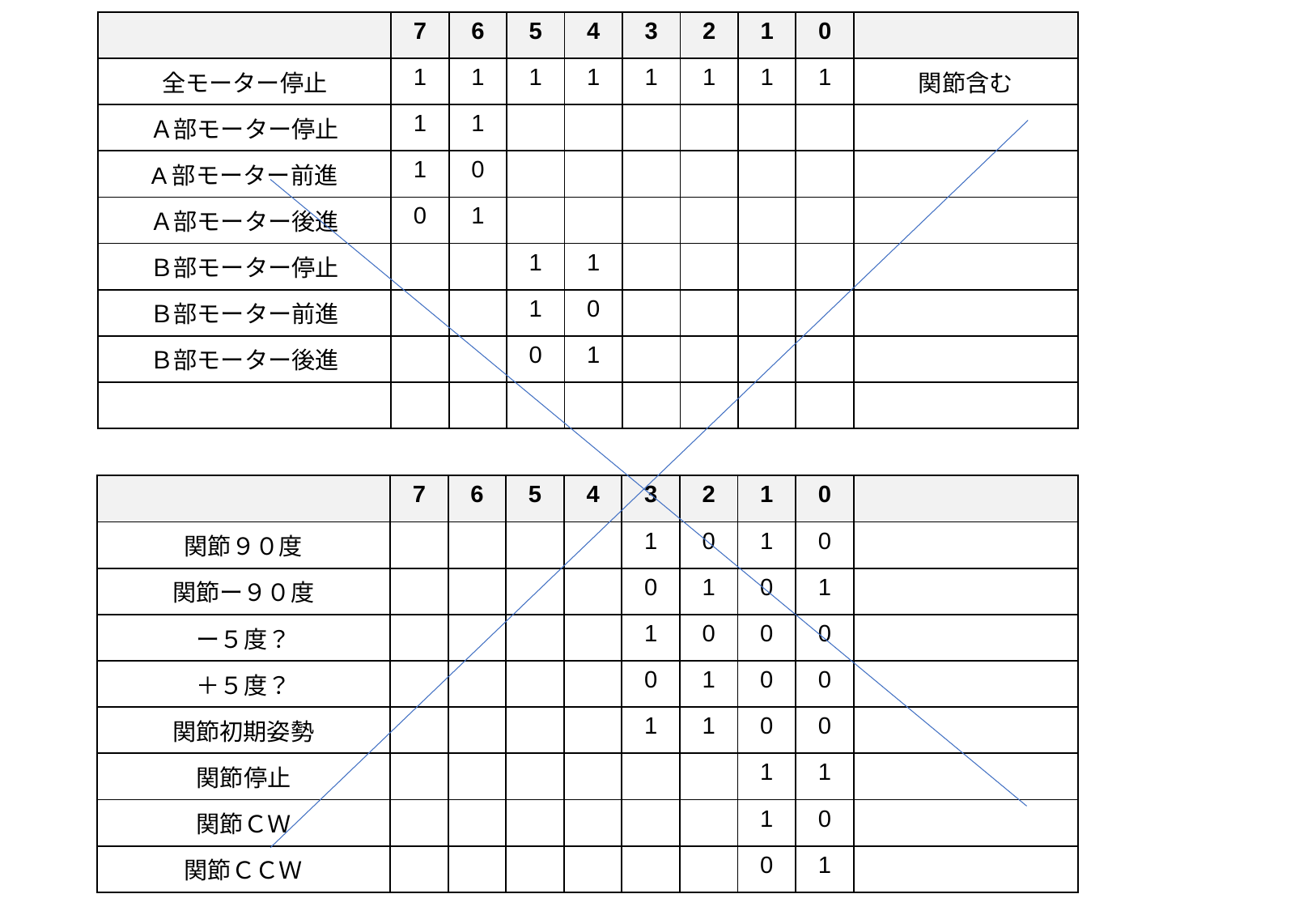

|  | 7 | 6 | 5 | 4 | 3 | 2 | 1 | 0 |  |
| --- | --- | --- | --- | --- | --- | --- | --- | --- | --- |
| 全モーター停止 | 1 | 1 | 1 | 1 | 1 | 1 | 1 | 1 | 関節含む |
| Ａ部モーター停止 | 1 | 1 |  |  |  |  |  |  |  |
| A部モーター前進 | 1 | 0 |  |  |  |  |  |  |  |
| Ａ部モーター後進 | 0 | 1 |  |  |  |  |  |  |  |
| Ｂ部モーター停止 |  |  | 1 | 1 |  |  |  |  |  |
| Ｂ部モーター前進 |  |  | 1 | 0 |  |  |  |  |  |
| Ｂ部モーター後進 |  |  | 0 | 1 |  |  |  |  |  |
|  |  |  |  |  |  |  |  |  |  |
|  | 7 | 6 | 5 | 4 | 3 | 2 | 1 | 0 |  |
| --- | --- | --- | --- | --- | --- | --- | --- | --- | --- |
| 関節９０度 |  |  |  |  | 1 | 0 | 1 | 0 |  |
| 関節ー９０度 |  |  |  |  | 0 | 1 | 0 | 1 |  |
| ー５度？ |  |  |  |  | 1 | 0 | 0 | 0 |  |
| ＋５度？ |  |  |  |  | 0 | 1 | 0 | 0 |  |
| 関節初期姿勢 |  |  |  |  | 1 | 1 | 0 | 0 |  |
| 関節停止 |  |  |  |  |  |  | 1 | 1 |  |
| 関節ＣＷ |  |  |  |  |  |  | 1 | 0 |  |
| 関節ＣＣＷ |  |  |  |  |  |  | 0 | 1 |  |